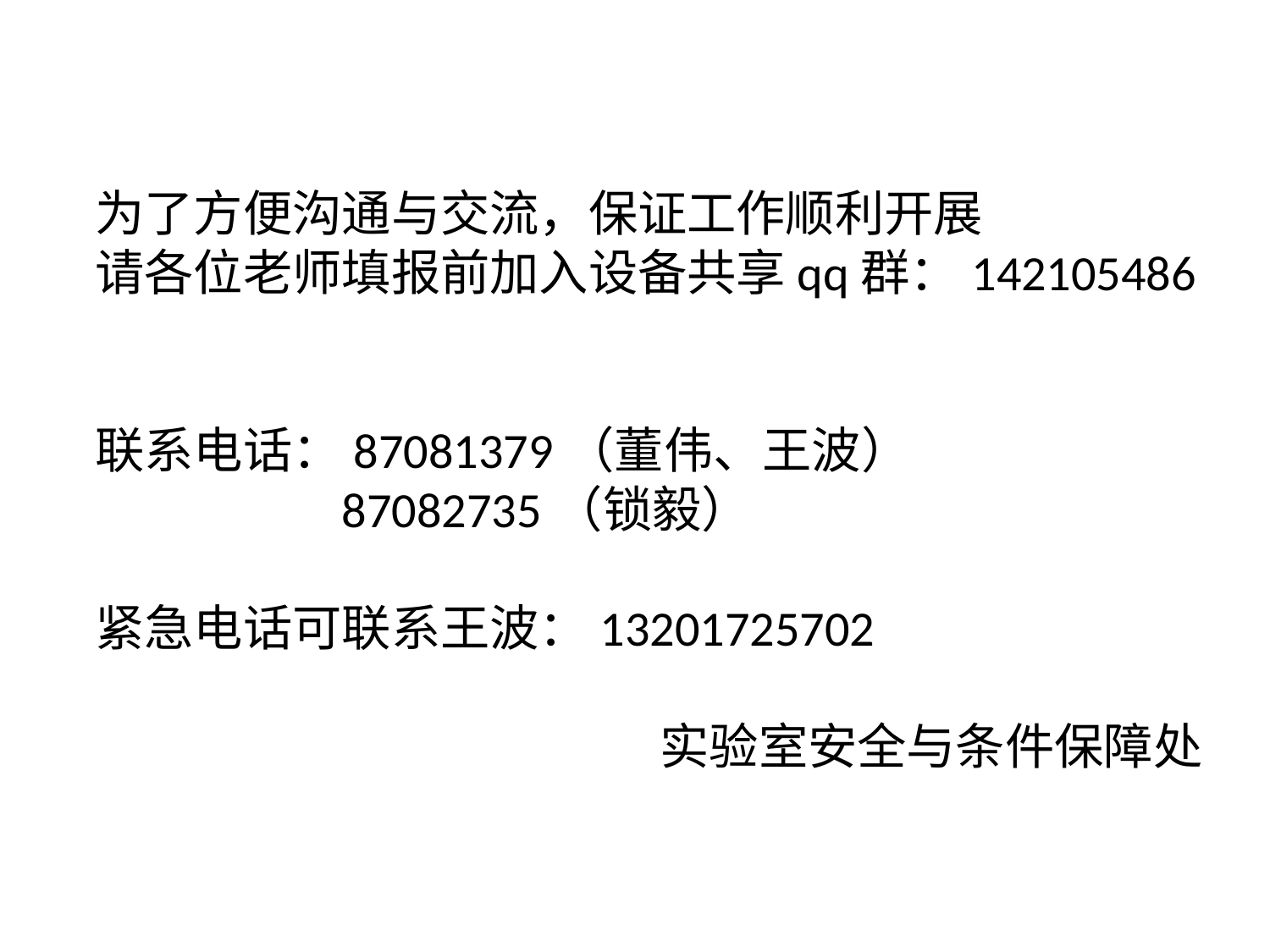

为了方便沟通与交流，保证工作顺利开展
请各位老师填报前加入设备共享qq群：142105486

联系电话：87081379（董伟、王波）
                      87082735（锁毅）

紧急电话可联系王波：13201725702

实验室安全与条件保障处